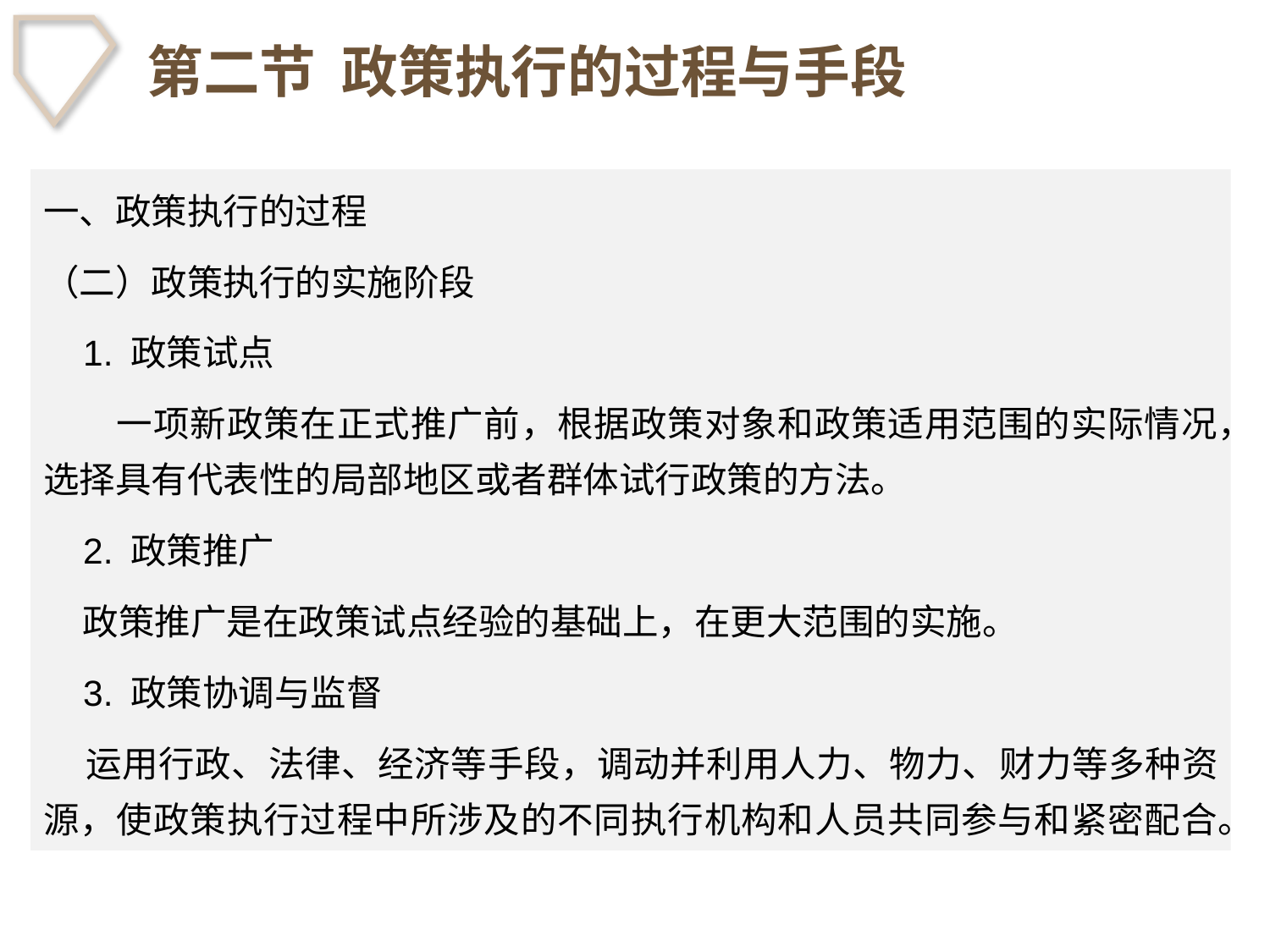

# 第二节  政策执行的过程与手段
一、政策执行的过程
（二）政策执行的实施阶段
    1. 政策试点
　　一项新政策在正式推广前，根据政策对象和政策适用范围的实际情况，选择具有代表性的局部地区或者群体试行政策的方法。
    2. 政策推广
    政策推广是在政策试点经验的基础上，在更大范围的实施。
    3. 政策协调与监督
    运用行政、法律、经济等手段，调动并利用人力、物力、财力等多种资源，使政策执行过程中所涉及的不同执行机构和人员共同参与和紧密配合。